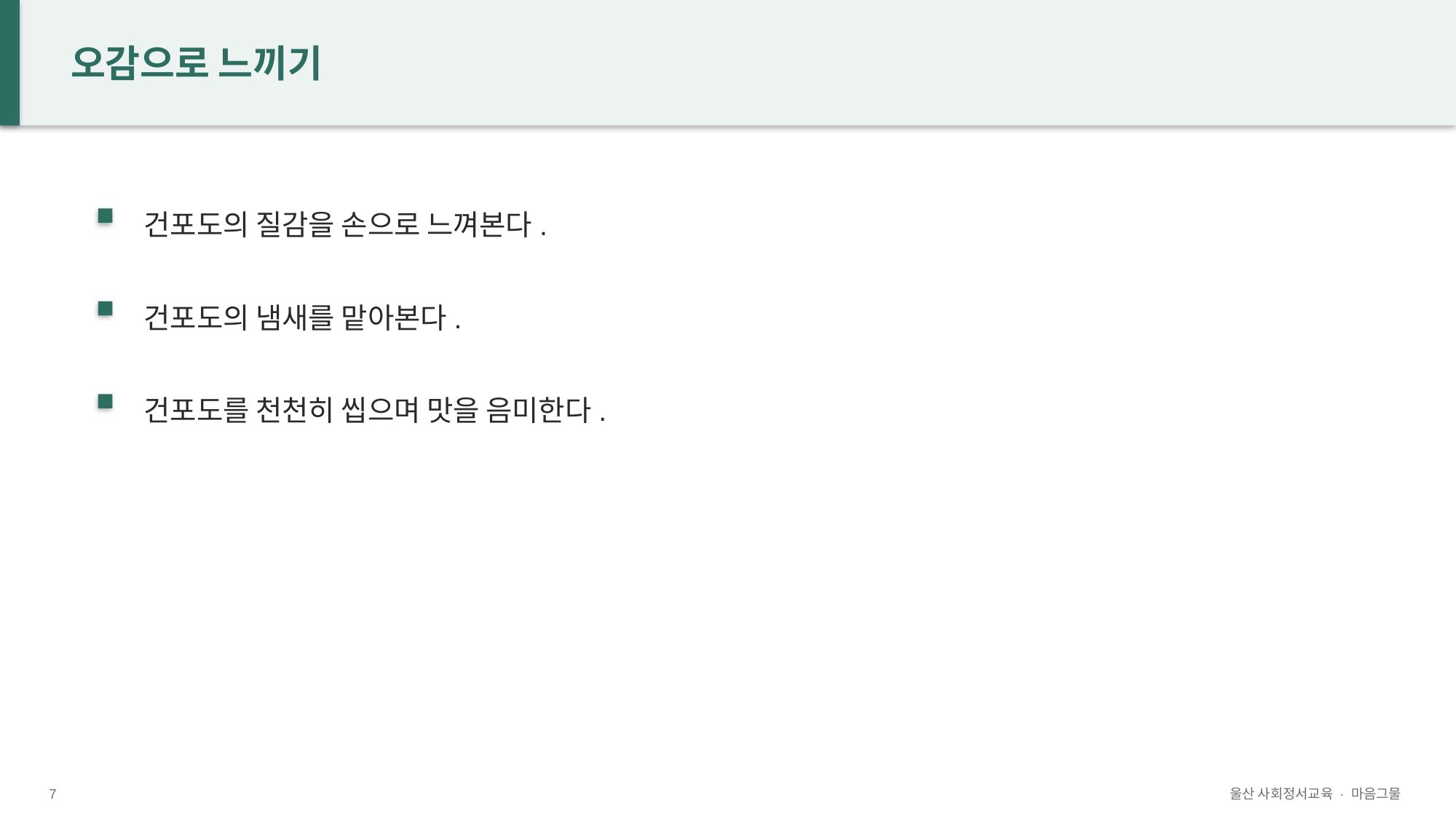

오감으로 느끼기
건포도의 질감을 손으로 느껴본다.

건포도의 냄새를 맡아본다.

건포도를 천천히 씹으며 맛을 음미한다.

7
울산 사회정서교육 · 마음그물